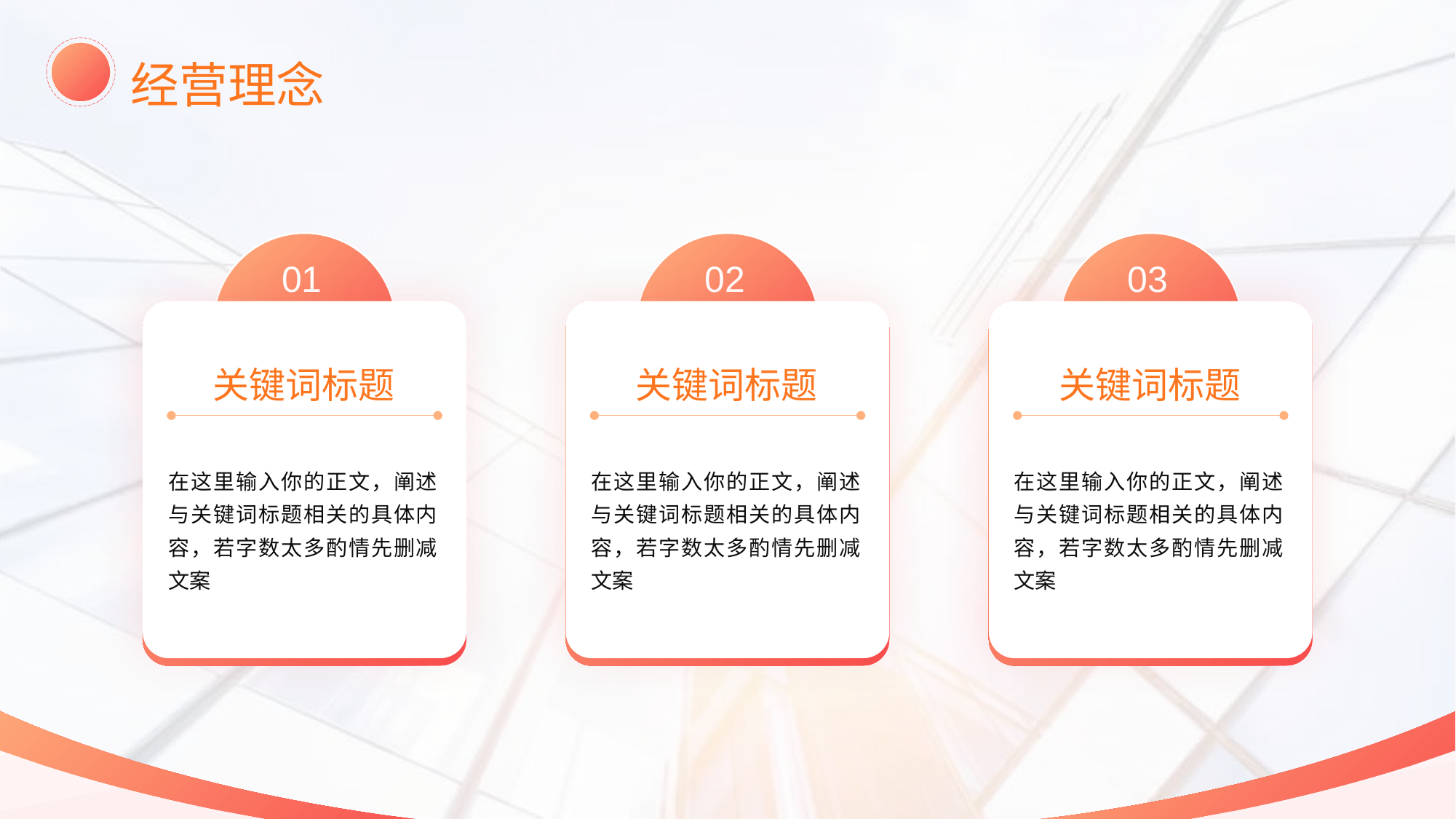

经营理念

01

关键词标题
在这里输入你的正文，阐述与关键词标题相关的具体内容，若字数太多酌情先删减文案

02

关键词标题
在这里输入你的正文，阐述与关键词标题相关的具体内容，若字数太多酌情先删减文案

03

关键词标题
在这里输入你的正文，阐述与关键词标题相关的具体内容，若字数太多酌情先删减文案